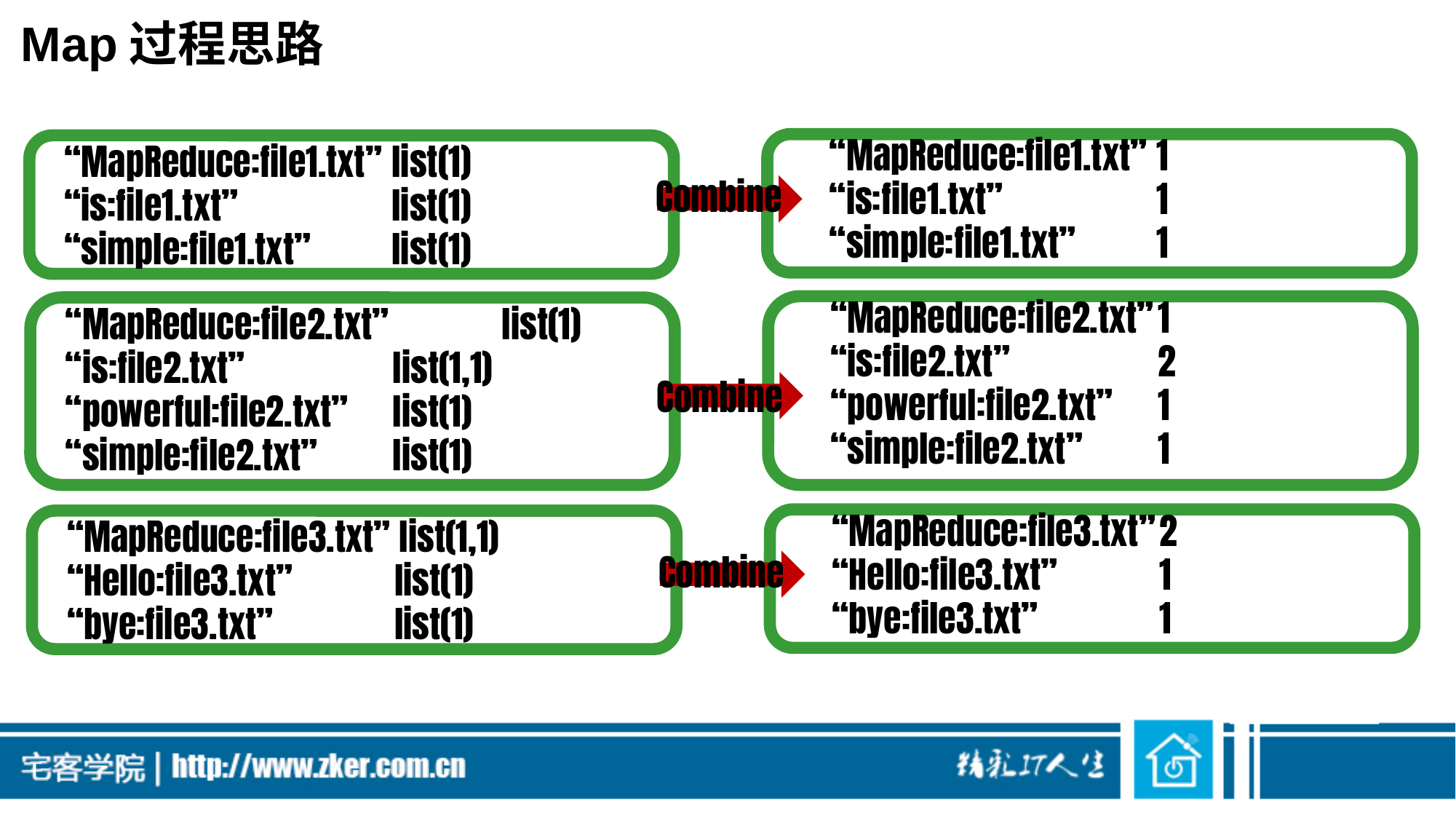

# Map过程思路
“MapReduce:file1.txt”	1
“is:file1.txt”		1
“simple:file1.txt”	1

“MapReduce:file1.txt” 	list(1)
“is:file1.txt”		list(1)
“simple:file1.txt”	list(1)

Combine

“MapReduce:file2.txt”	1
“is:file2.txt”		2
“powerful:file2.txt”	1
“simple:file2.txt”	1

“MapReduce:file2.txt” 	list(1)
“is:file2.txt”		list(1,1)
“powerful:file2.txt”	list(1)
“simple:file2.txt”	list(1)
Combine

“MapReduce:file3.txt”	2
“Hello:file3.txt”	1
“bye:file3.txt”		1

“MapReduce:file3.txt” list(1,1)
“Hello:file3.txt”	list(1)
“bye:file3.txt”		list(1)

Combine